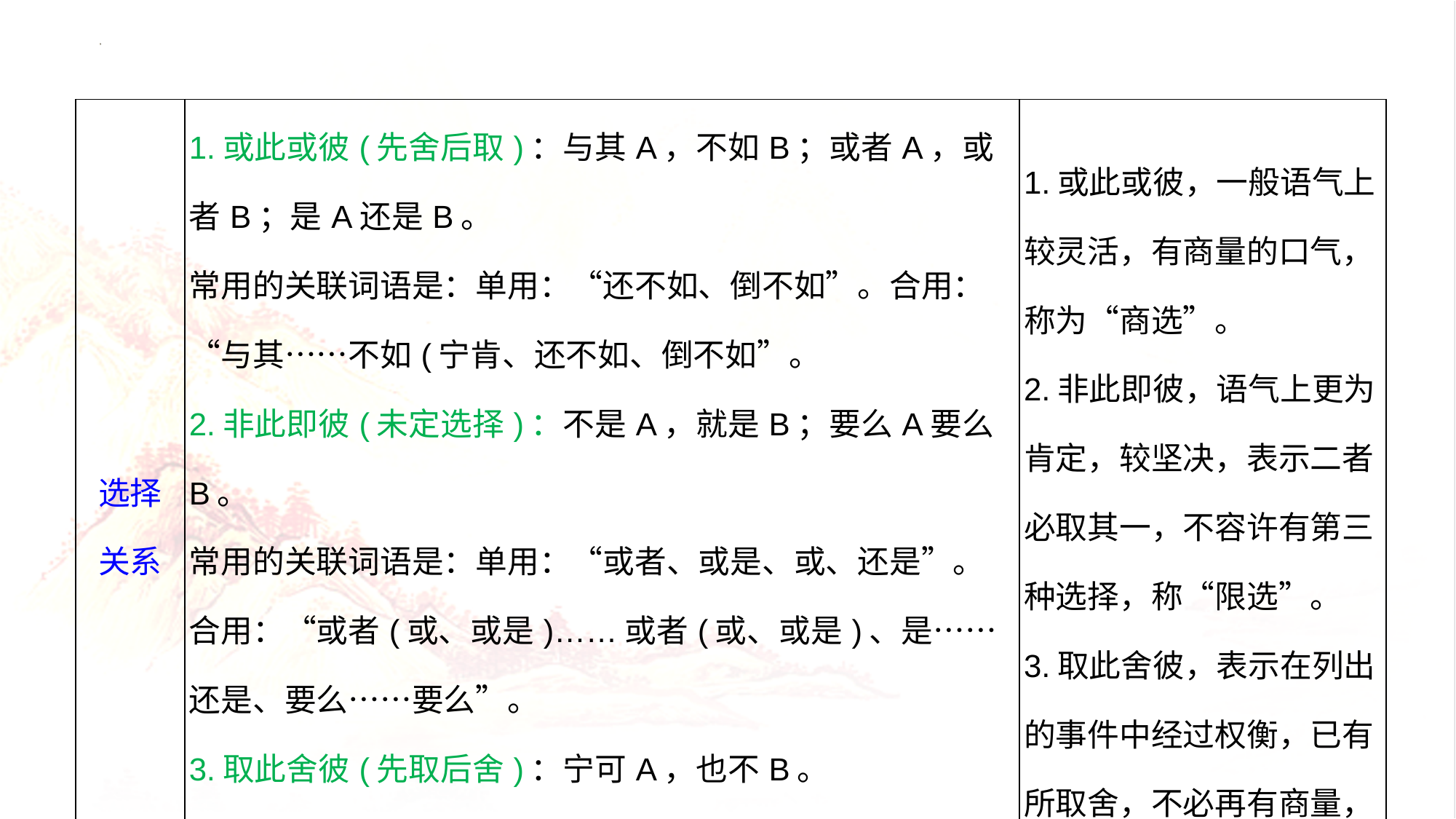

| 选择 关系 | 1.或此或彼(先舍后取)：与其A，不如B；或者A，或者B；是A还是B。 常用的关联词语是：单用：“还不如、倒不如”。合用：“与其……不如(宁肯、还不如、倒不如”。 2.非此即彼(未定选择)：不是A，就是B；要么A要么B。 常用的关联词语是：单用：“或者、或是、或、还是”。合用：“或者(或、或是)……或者(或、或是)、是……还是、要么……要么”。 3.取此舍彼(先取后舍)：宁可A，也不B。 常用的合用关联词语是：“宁可(宁肯、宁愿)……也不(不、决不)”。 | 1.或此或彼，一般语气上较灵活，有商量的口气，称为“商选”。 2.非此即彼，语气上更为肯定，较坚决，表示二者必取其一，不容许有第三种选择，称“限选”。 3.取此舍彼，表示在列出的事件中经过权衡，已有所取舍，不必再有商量，称为“决选”。 |
| --- | --- | --- |